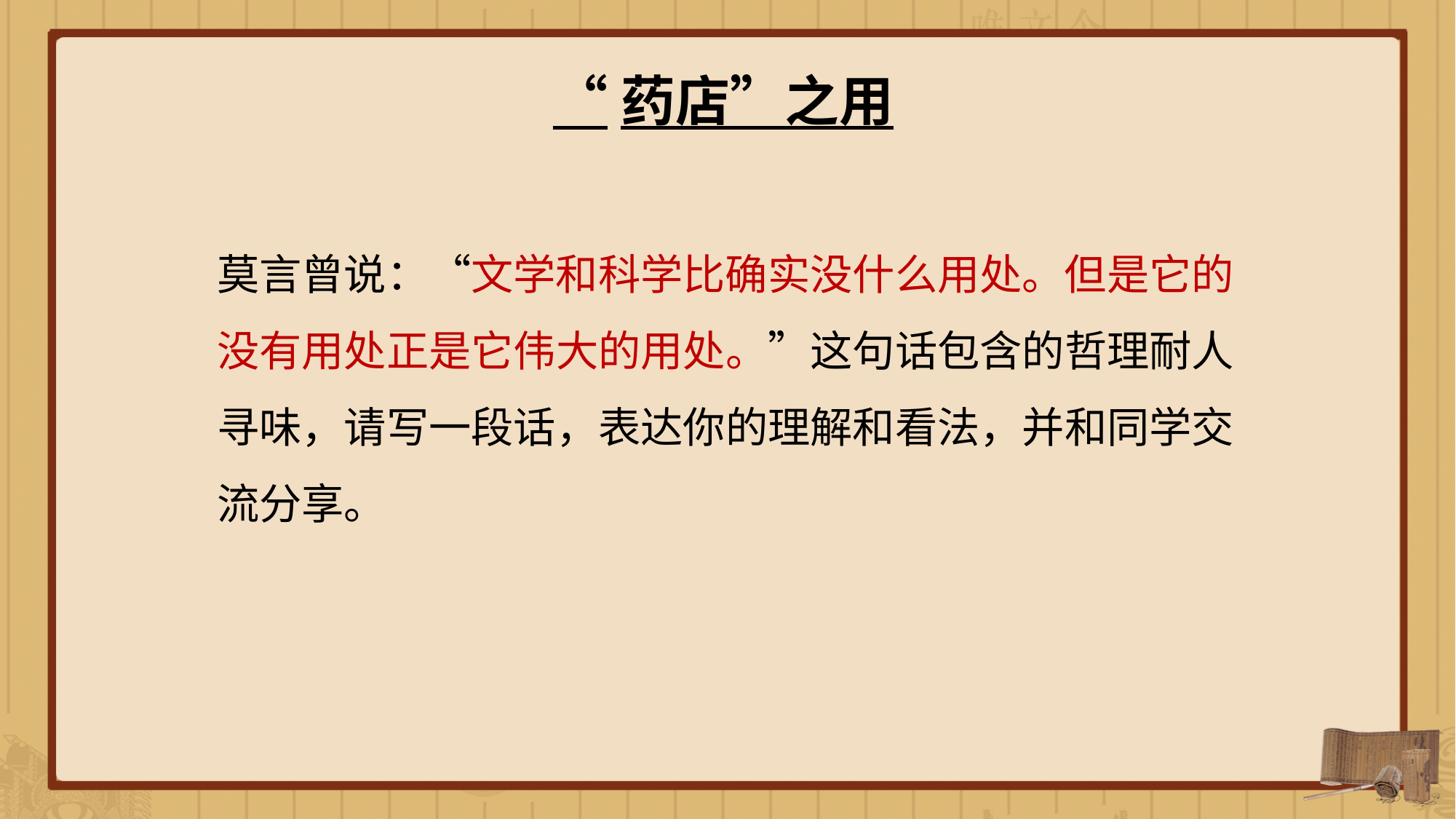

“药店”之用
莫言曾说：“文学和科学比确实没什么用处。但是它的没有用处正是它伟大的用处。”这句话包含的哲理耐人寻味，请写一段话，表达你的理解和看法，并和同学交流分享。